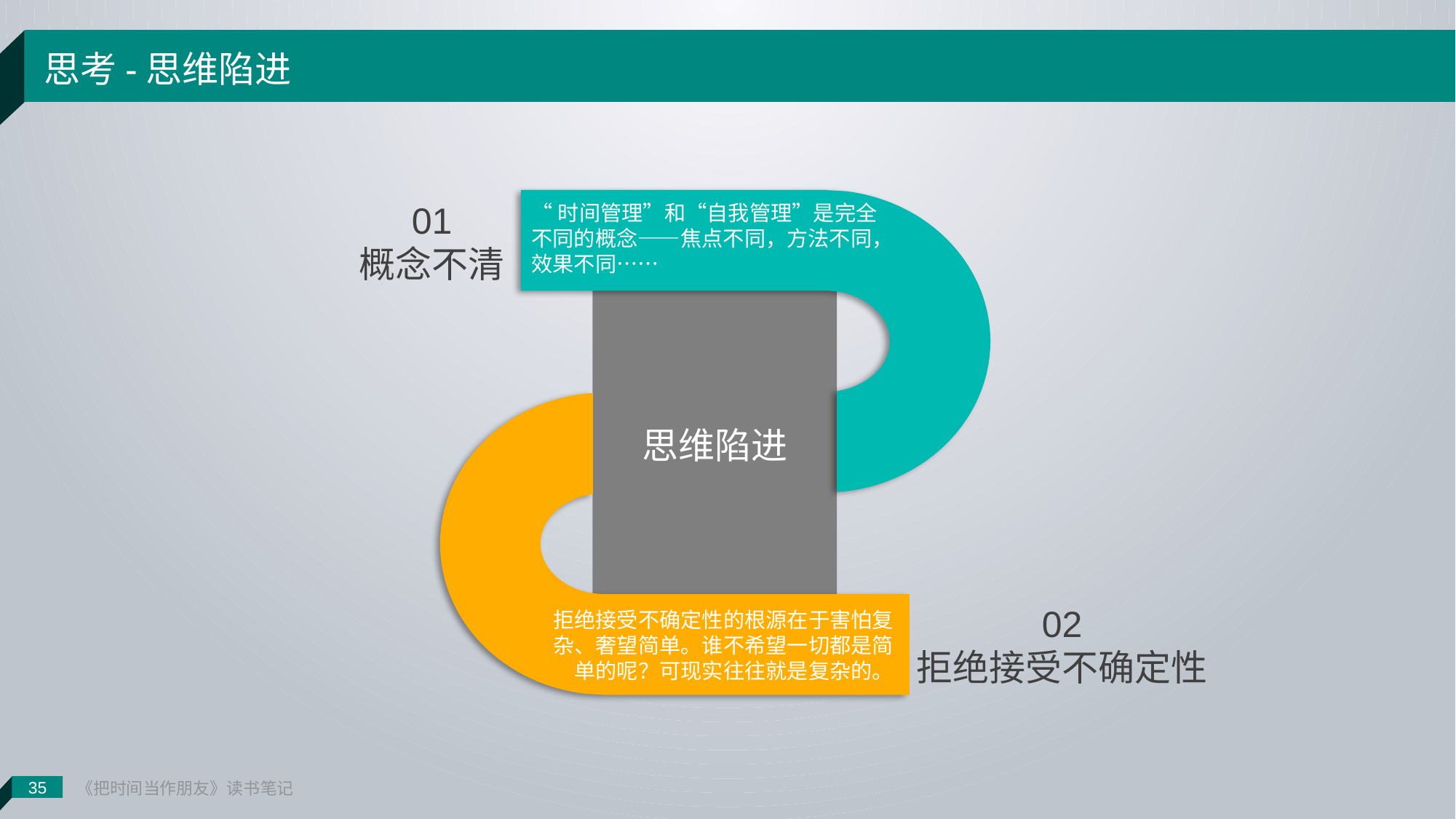

35
《把时间当作朋友》读书笔记

思考-思维陷进

01
概念不清
“时间管理”和“自我管理”是完全不同的概念——焦点不同，方法不同，效果不同……
思维陷进
02
拒绝接受不确定性
拒绝接受不确定性的根源在于害怕复杂、奢望简单。谁不希望一切都是简单的呢？可现实往往就是复杂的。